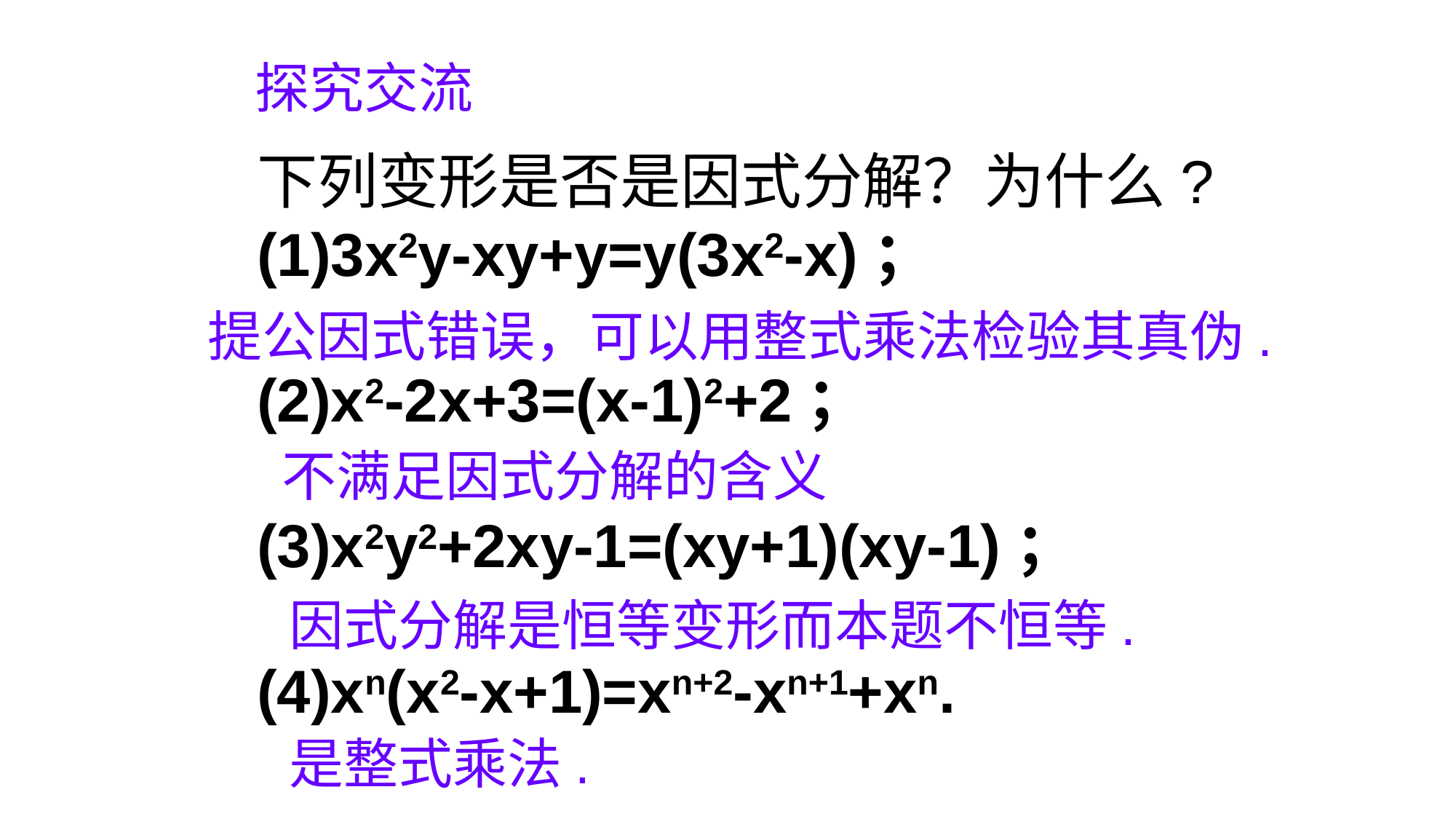

探究交流
下列变形是否是因式分解？为什么?
(1)3x2y-xy+y=y(3x2-x)；

(2)x2-2x+3=(x-1)2+2；

(3)x2y2+2xy-1=(xy+1)(xy-1)；

(4)xn(x2-x+1)=xn+2-xn+1+xn.
提公因式错误，可以用整式乘法检验其真伪.
不满足因式分解的含义
因式分解是恒等变形而本题不恒等.
是整式乘法.